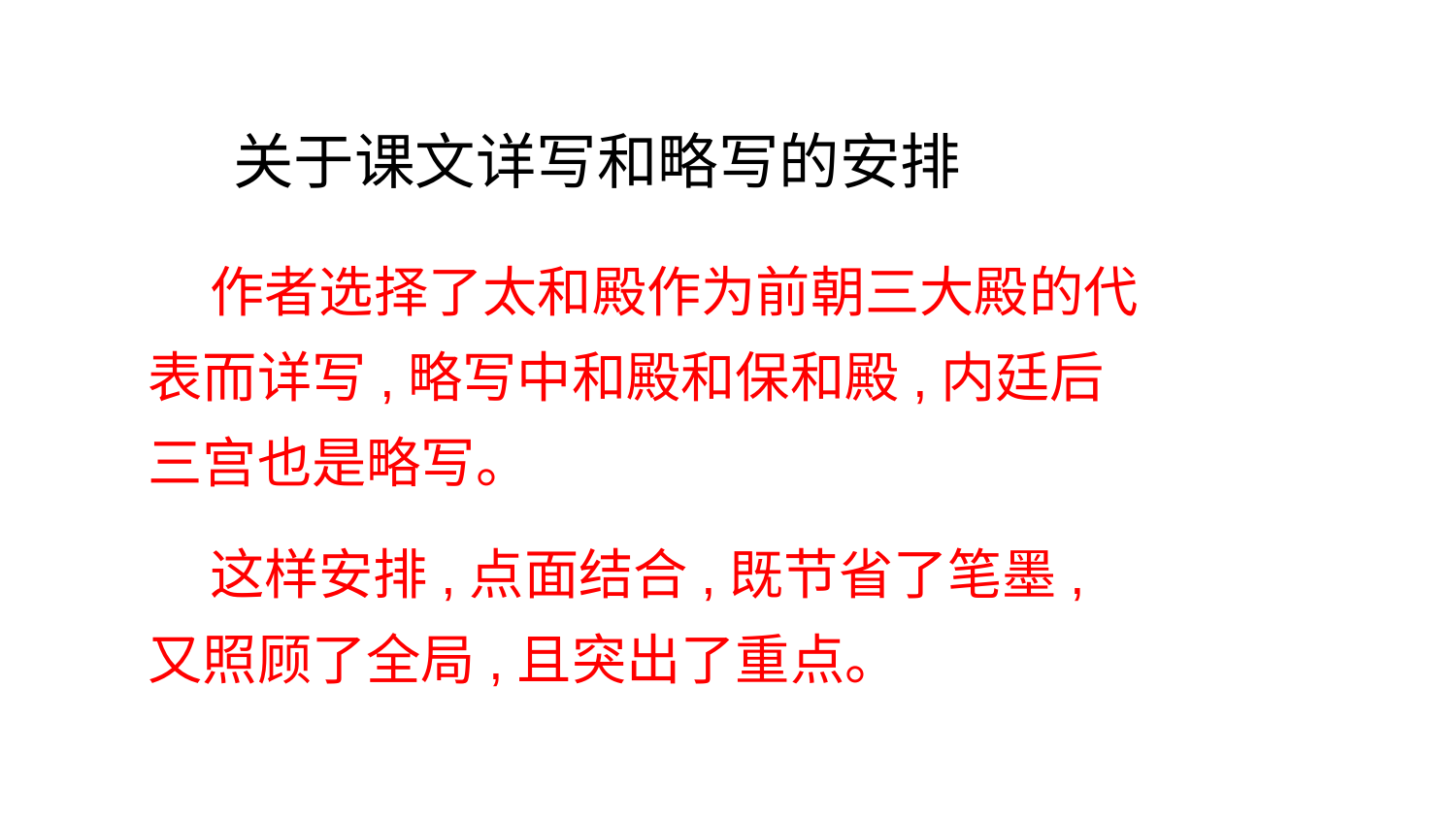

# 关于课文详写和略写的安排
    作者选择了太和殿作为前朝三大殿的代表而详写,略写中和殿和保和殿,内廷后三宫也是略写。
    这样安排,点面结合,既节省了笔墨,又照顾了全局,且突出了重点。